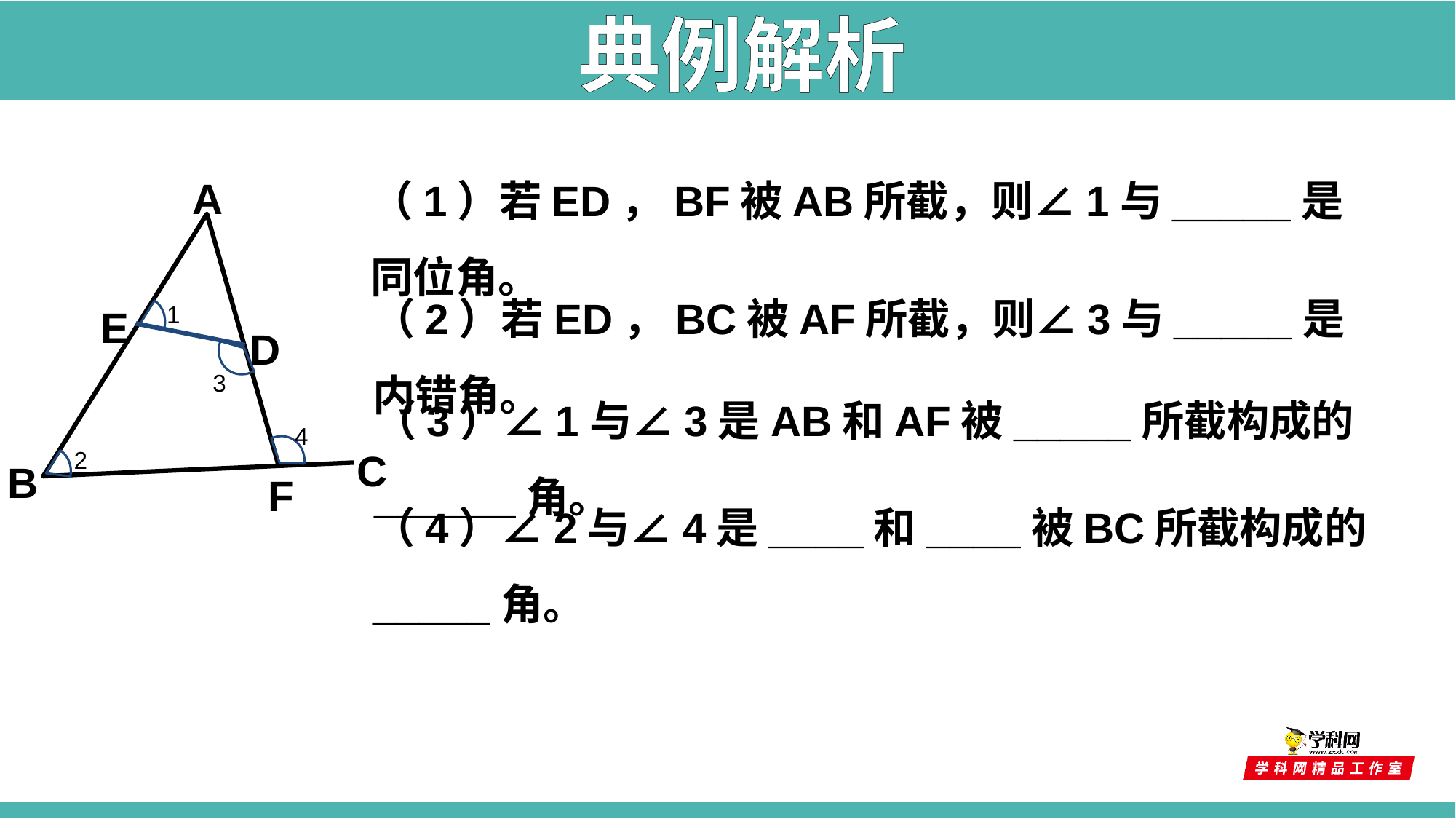

典例解析
（1）若ED，BF被AB所截，则∠1与_____是同位角。
A

E
D
C
B
F
1

3
4
2

（2）若ED，BC被AF所截，则∠3与_____是内错角。
（3）∠1与∠3是AB和AF被_____所截构成的______角。
（4）∠2与∠4是____和____被BC所截构成的_____角。